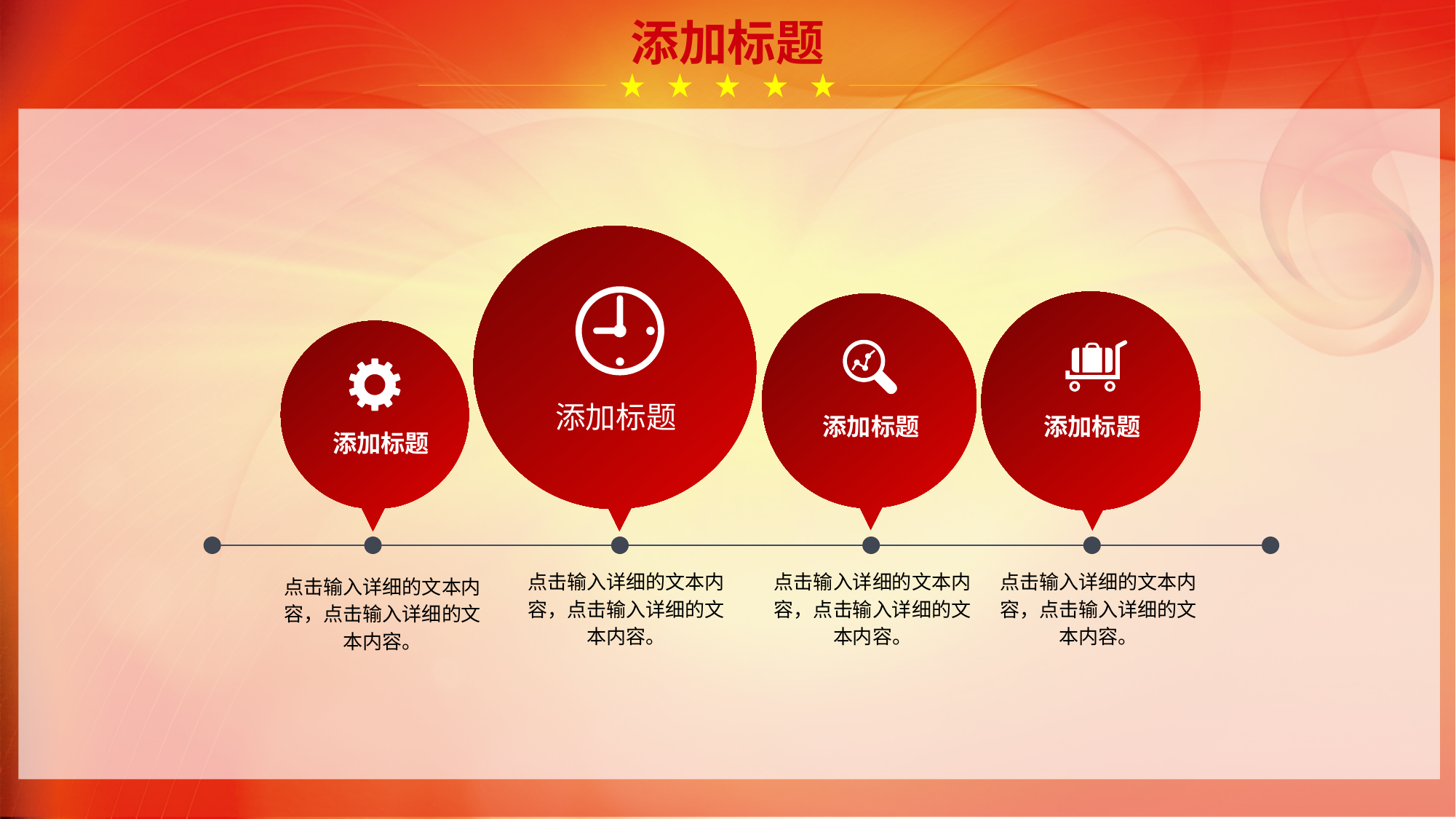

添加标题

添加标题

添加标题

添加标题

添加标题

点击输入详细的文本内容，点击输入详细的文本内容。
点击输入详细的文本内容，点击输入详细的文本内容。
点击输入详细的文本内容，点击输入详细的文本内容。
点击输入详细的文本内容，点击输入详细的文本内容。